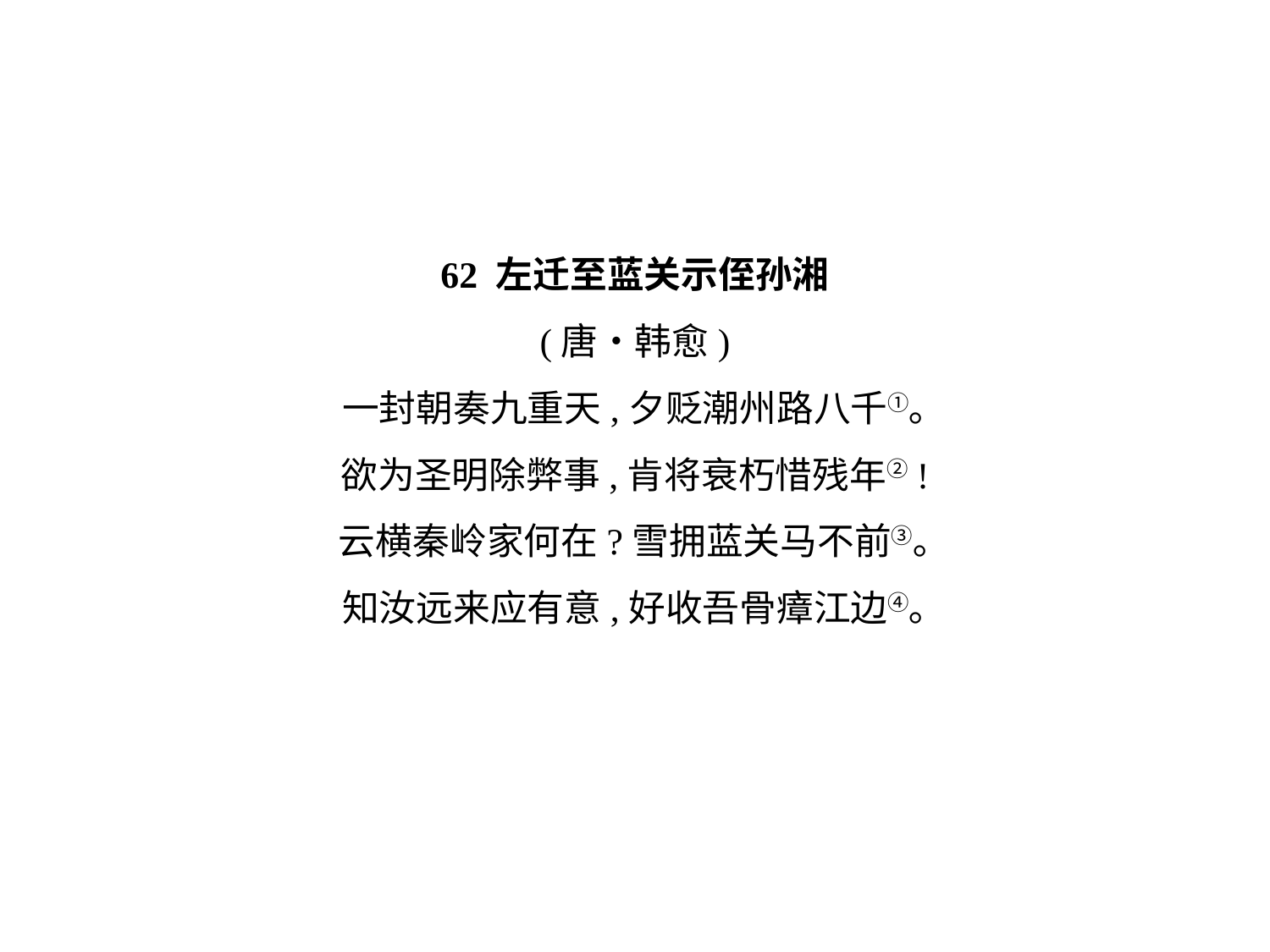

62 左迁至蓝关示侄孙湘
(唐•韩愈)
一封朝奏九重天,夕贬潮州路八千①｡
欲为圣明除弊事,肯将衰朽惜残年②!
云横秦岭家何在?雪拥蓝关马不前③｡
知汝远来应有意,好收吾骨瘴江边④｡